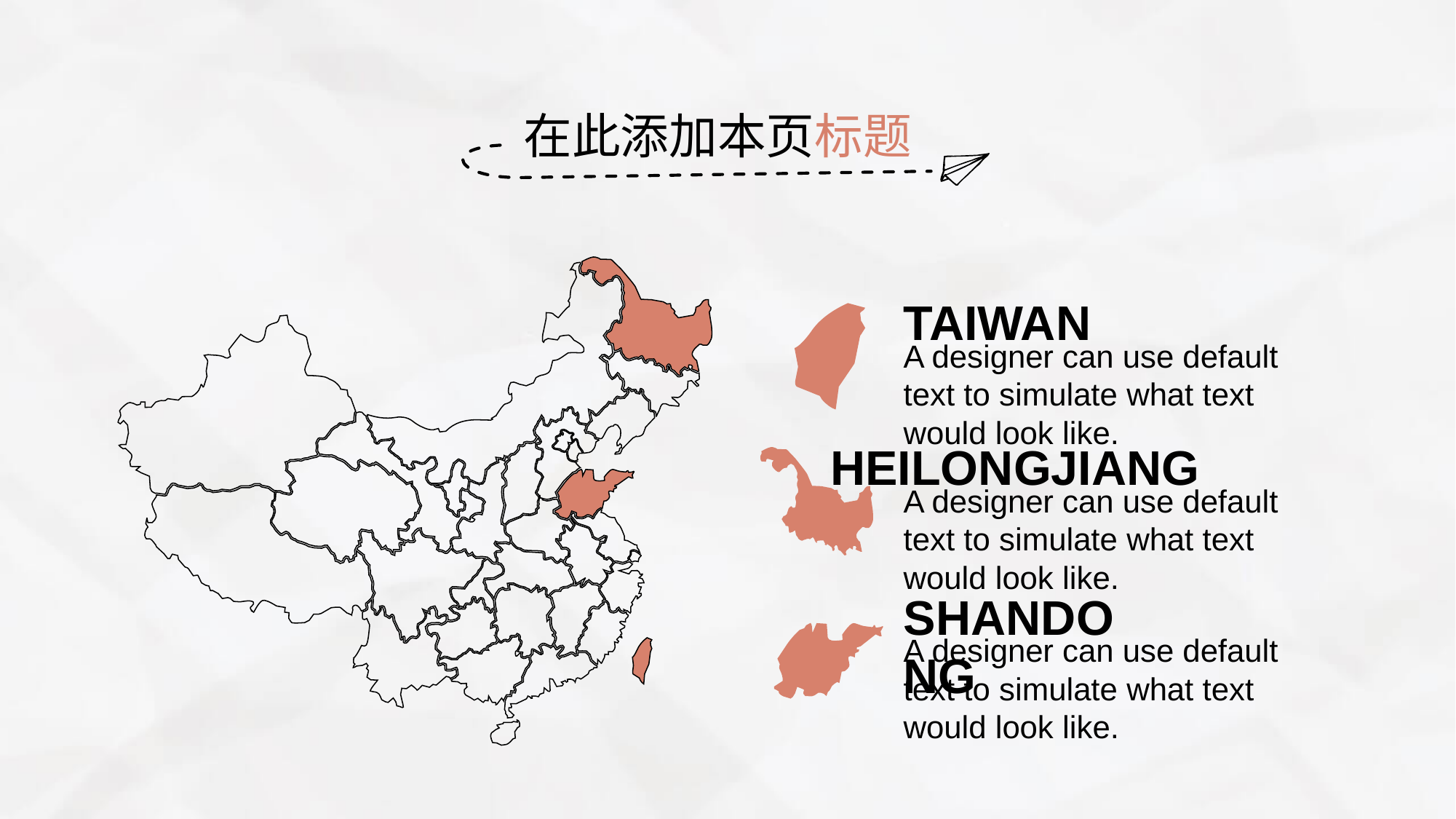

在此添加本页标题

TAIWAN

A designer can use default text to simulate what text would look like.

HEILONGJIANG

A designer can use default text to simulate what text would look like.

SHANDONG

A designer can use default text to simulate what text would look like.